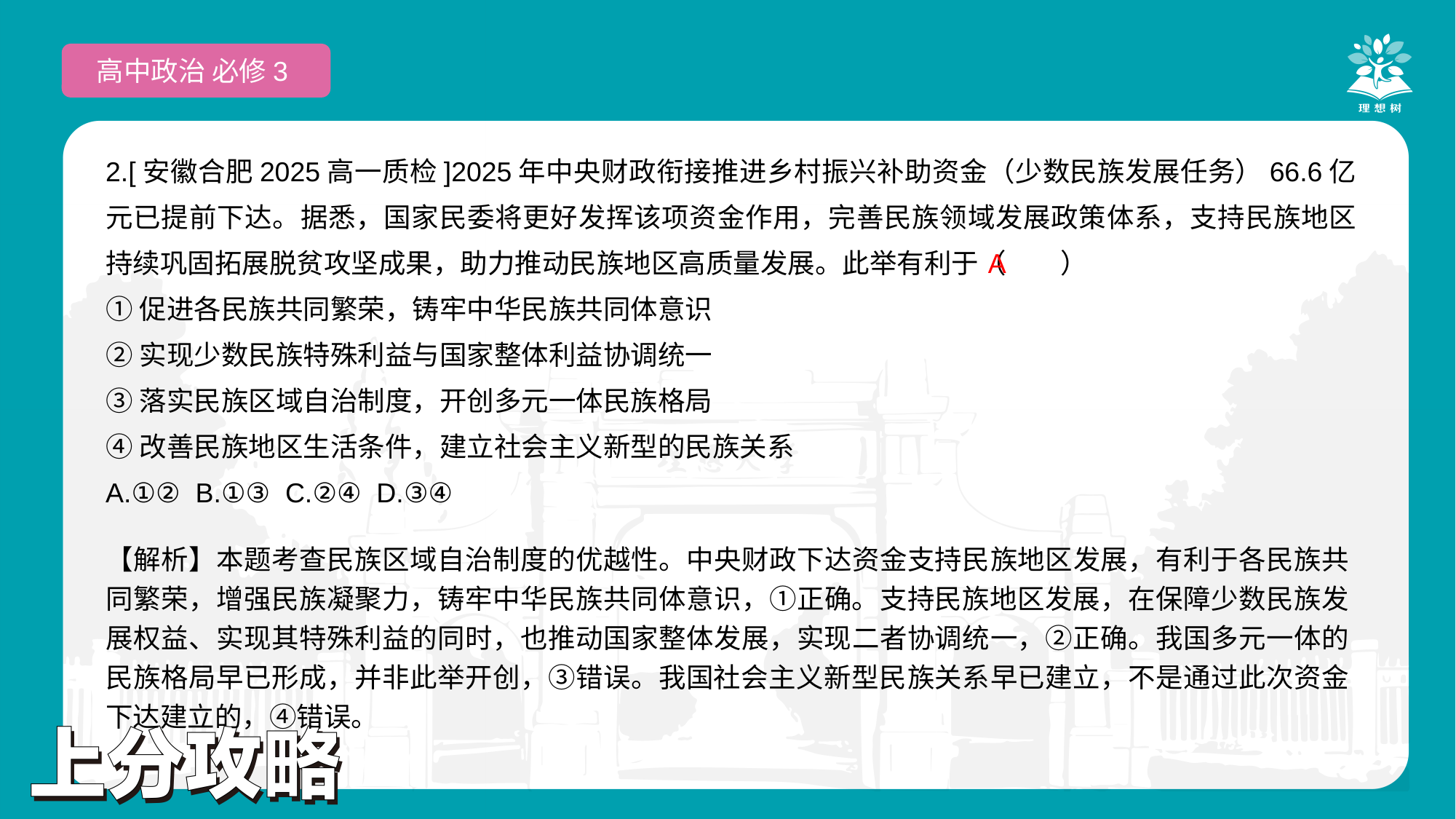

高中政治 必修3
2.[安徽合肥2025高一质检]2025年中央财政衔接推进乡村振兴补助资金（少数民族发展任务）66.6亿元已提前下达。据悉，国家民委将更好发挥该项资金作用，完善民族领域发展政策体系，支持民族地区持续巩固拓展脱贫攻坚成果，助力推动民族地区高质量发展。此举有利于（　　）
①促进各民族共同繁荣，铸牢中华民族共同体意识
②实现少数民族特殊利益与国家整体利益协调统一
③落实民族区域自治制度，开创多元一体民族格局
④改善民族地区生活条件，建立社会主义新型的民族关系
A.①②  B.①③  C.②④  D.③④
 A
【解析】本题考查民族区域自治制度的优越性。中央财政下达资金支持民族地区发展，有利于各民族共同繁荣，增强民族凝聚力，铸牢中华民族共同体意识，①正确。支持民族地区发展，在保障少数民族发展权益、实现其特殊利益的同时，也推动国家整体发展，实现二者协调统一，②正确。我国多元一体的民族格局早已形成，并非此举开创，③错误。我国社会主义新型民族关系早已建立，不是通过此次资金下达建立的，④错误。